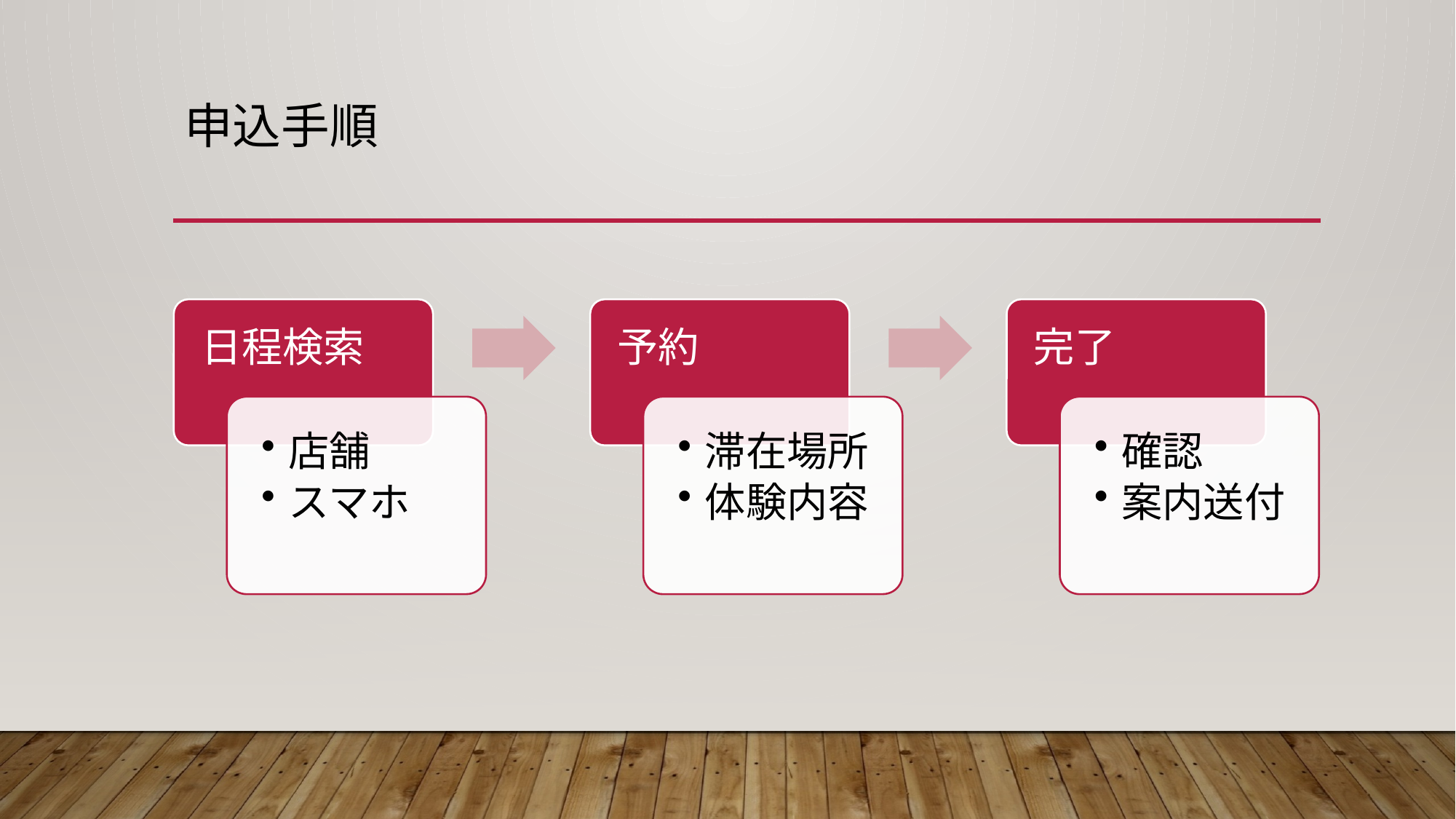

# 申込手順
日程検索
店舗
スマホ

予約
滞在場所
体験内容

完了
確認
案内送付